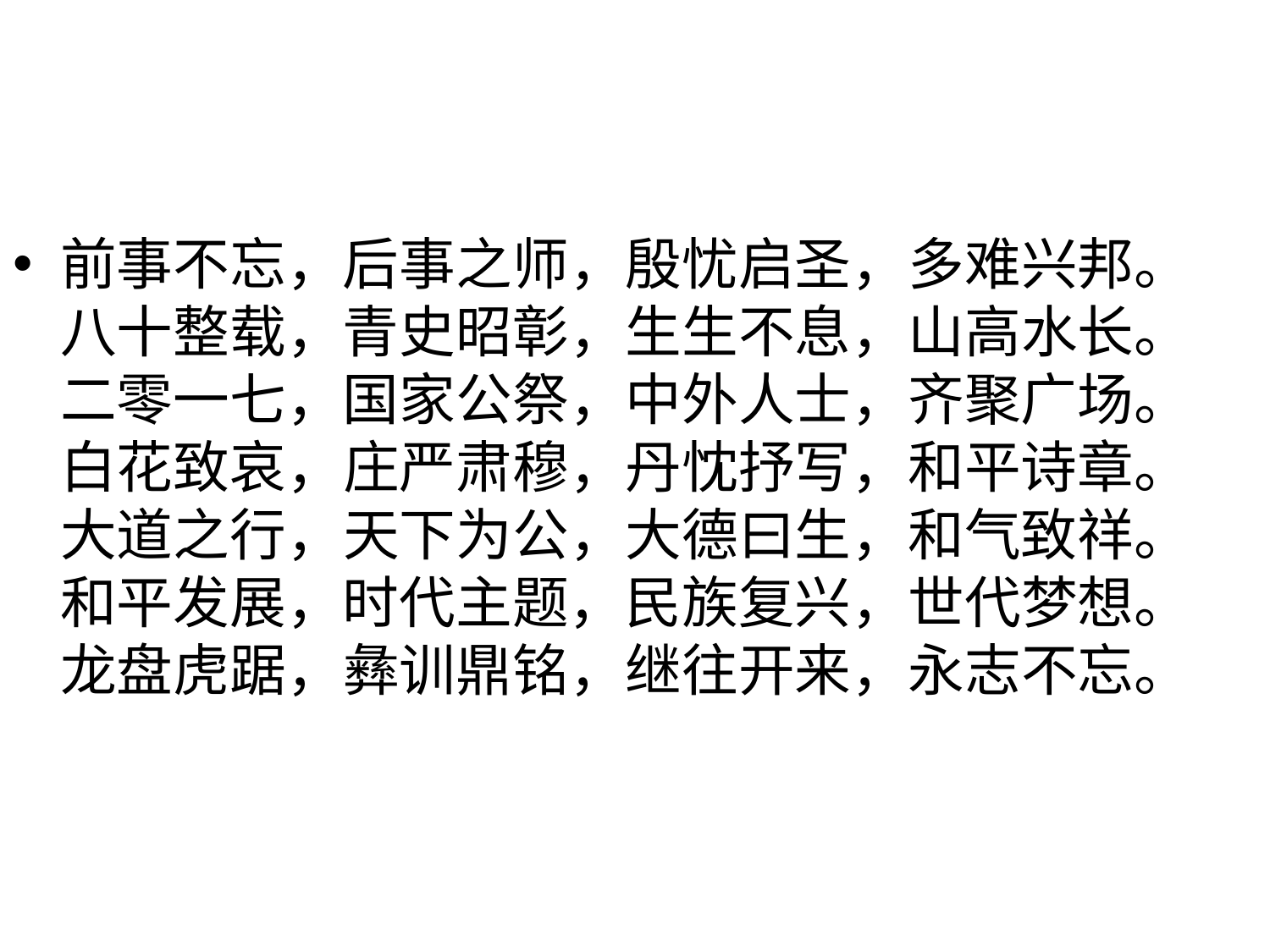

#
前事不忘，后事之师，殷忧启圣，多难兴邦。 八十整载，青史昭彰，生生不息，山高水长。 二零一七，国家公祭，中外人士，齐聚广场。 白花致哀，庄严肃穆，丹忱抒写，和平诗章。 大道之行，天下为公，大德曰生，和气致祥。 和平发展，时代主题，民族复兴，世代梦想。 龙盘虎踞，彝训鼎铭，继往开来，永志不忘。